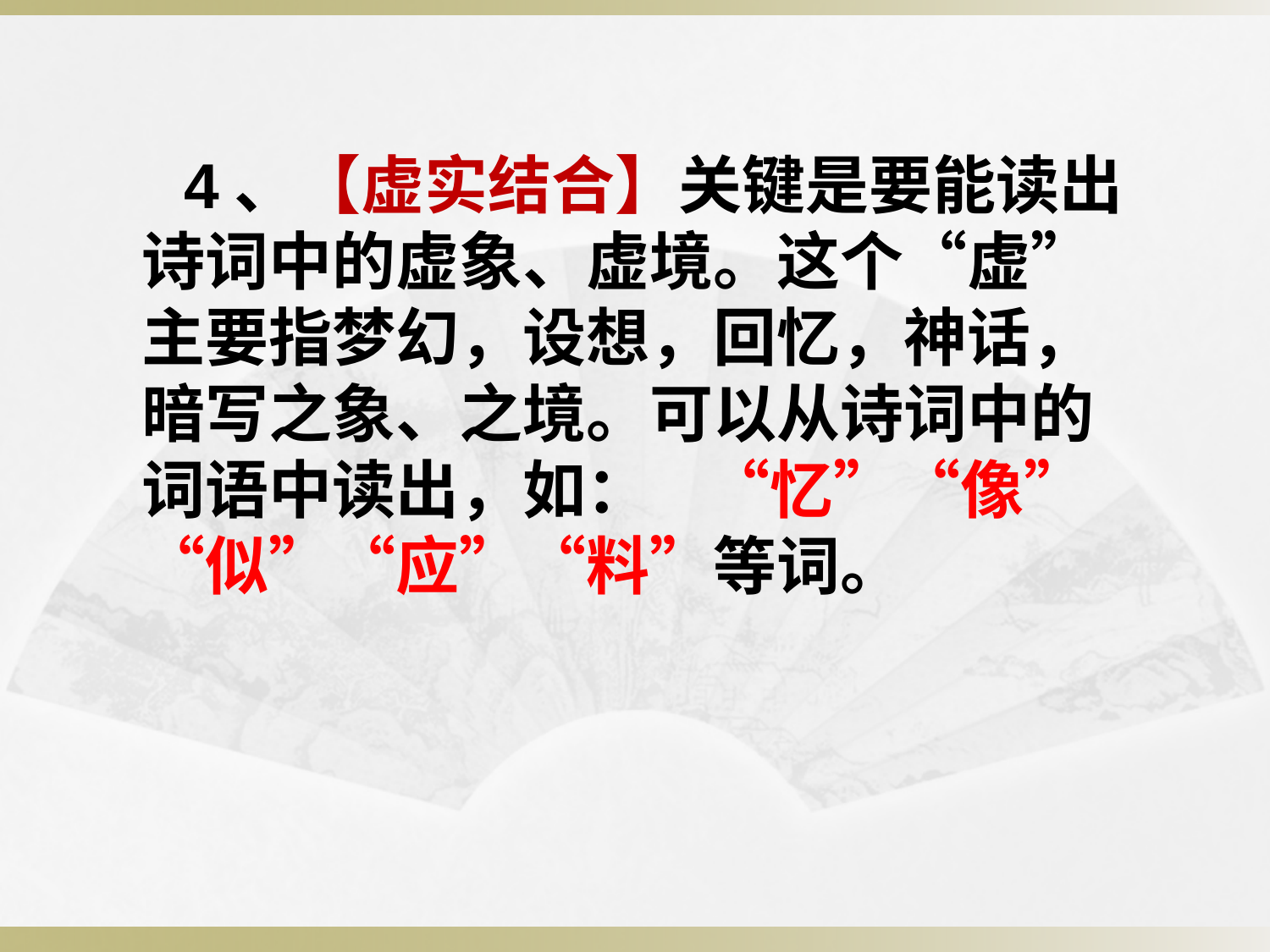

4、【虚实结合】关键是要能读出诗词中的虚象、虚境。这个“虚”主要指梦幻，设想，回忆，神话，暗写之象、之境。可以从诗词中的词语中读出，如：    “忆”“像”“似”“应”“料”等词。